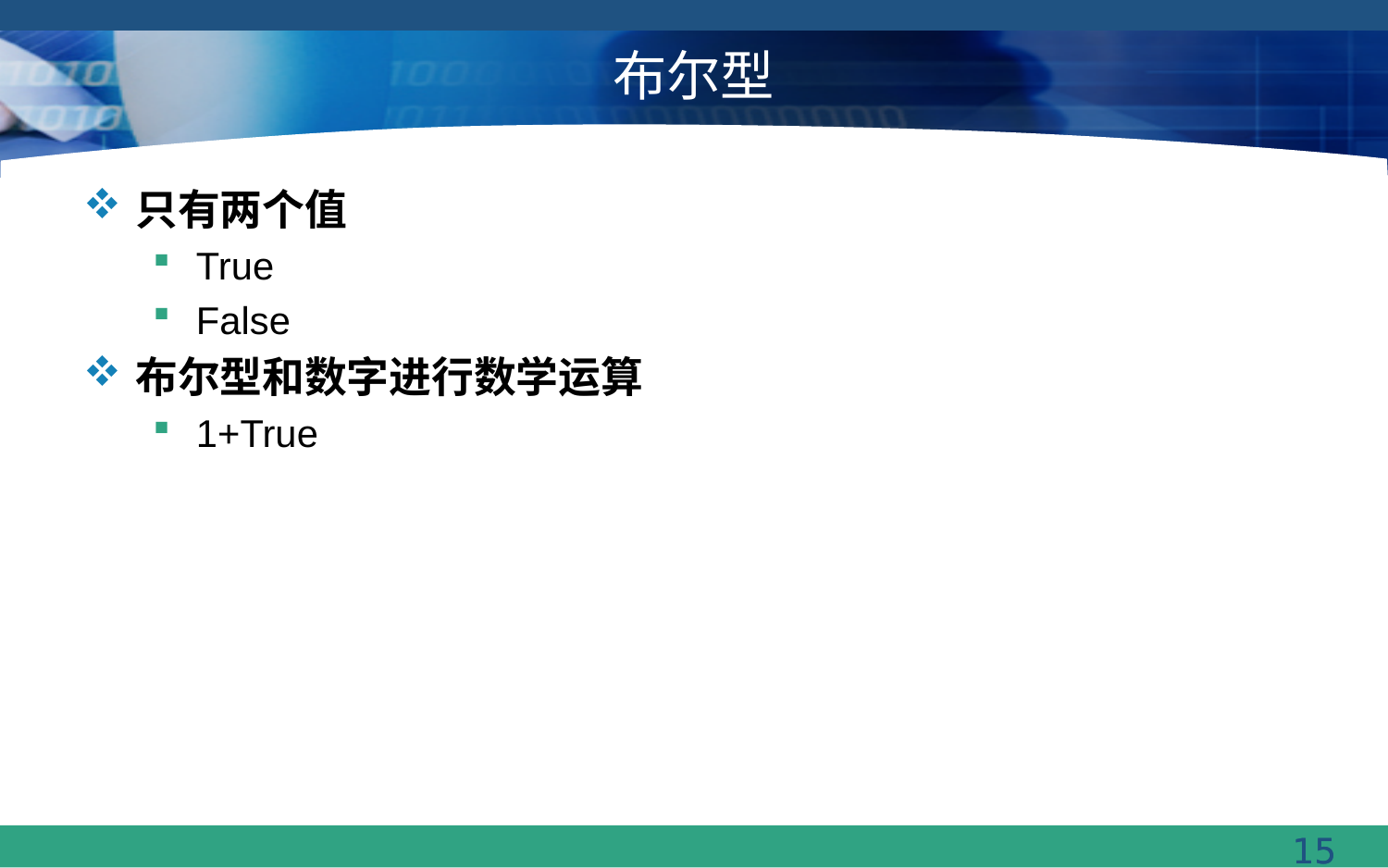

# 布尔型
只有两个值
True
False
布尔型和数字进行数学运算
1+True